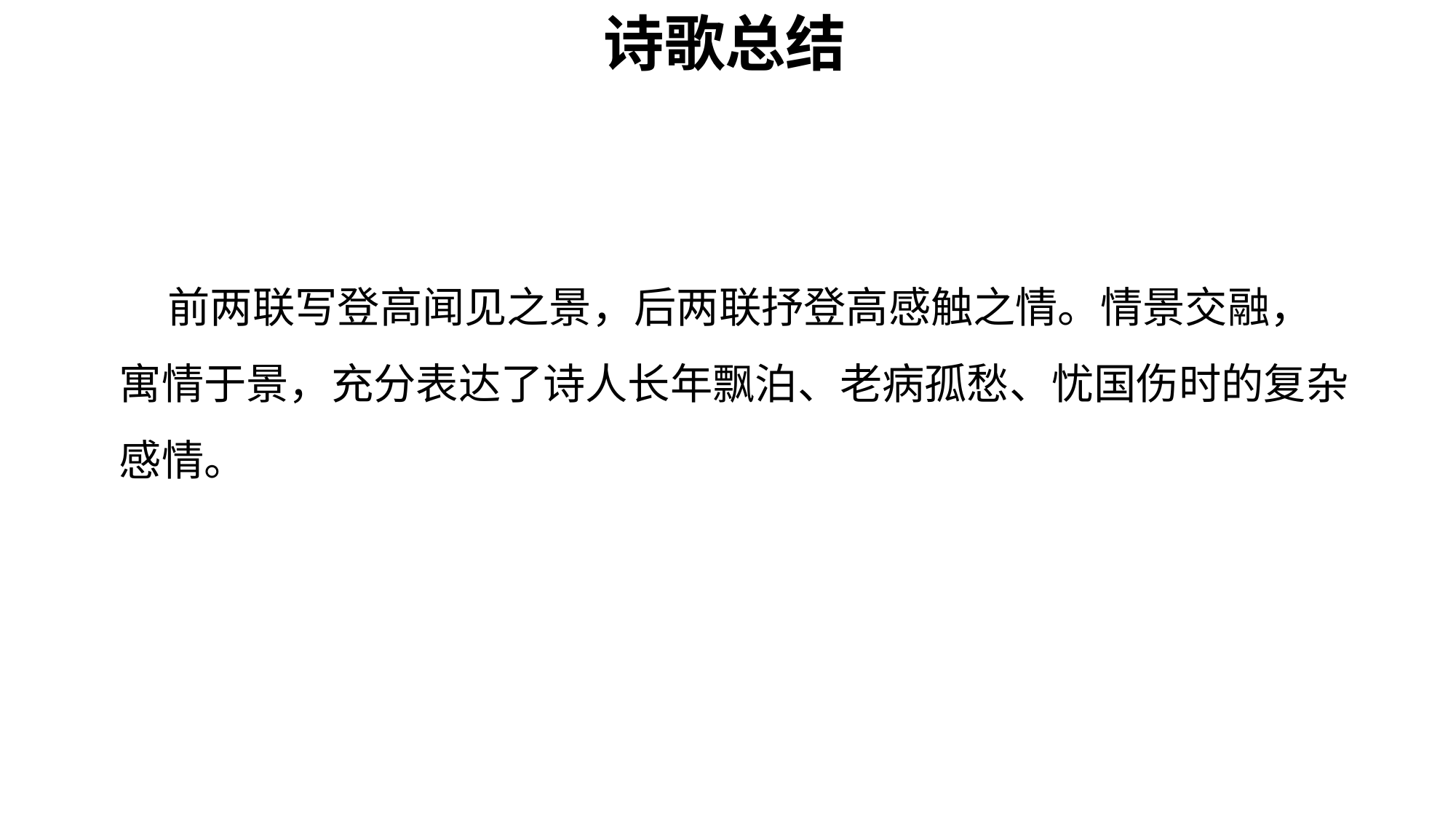

诗歌总结
    前两联写登高闻见之景，后两联抒登高感触之情。情景交融，寓情于景，充分表达了诗人长年飘泊、老病孤愁、忧国伤时的复杂感情。